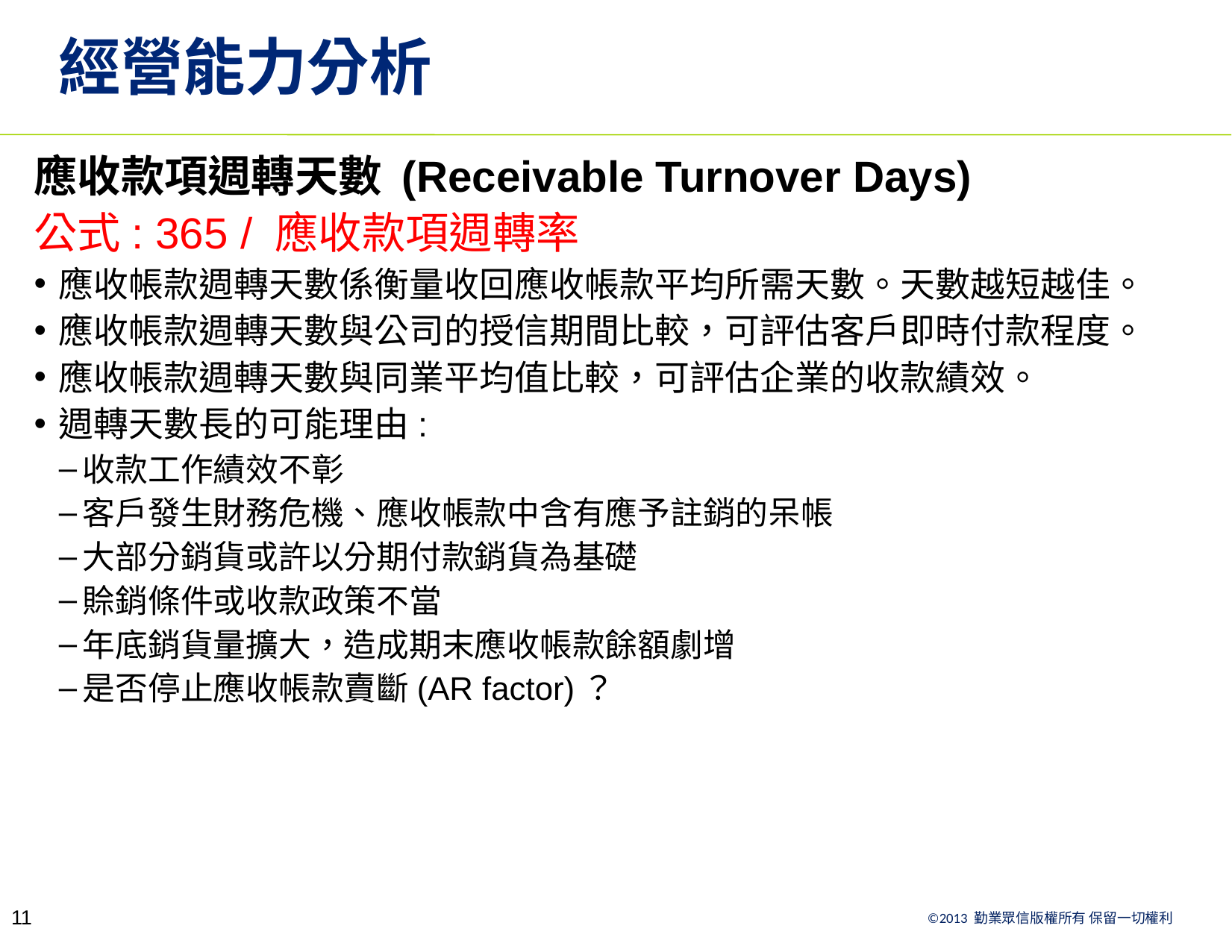

# 經營能力分析
應收款項週轉天數 (Receivable Turnover Days)
公式: 365 / 應收款項週轉率
應收帳款週轉天數係衡量收回應收帳款平均所需天數。天數越短越佳。
應收帳款週轉天數與公司的授信期間比較，可評估客戶即時付款程度。
應收帳款週轉天數與同業平均值比較，可評估企業的收款績效。
週轉天數長的可能理由:
收款工作績效不彰
客戶發生財務危機、應收帳款中含有應予註銷的呆帳
大部分銷貨或許以分期付款銷貨為基礎
賒銷條件或收款政策不當
年底銷貨量擴大，造成期末應收帳款餘額劇增
是否停止應收帳款賣斷(AR factor)？
11